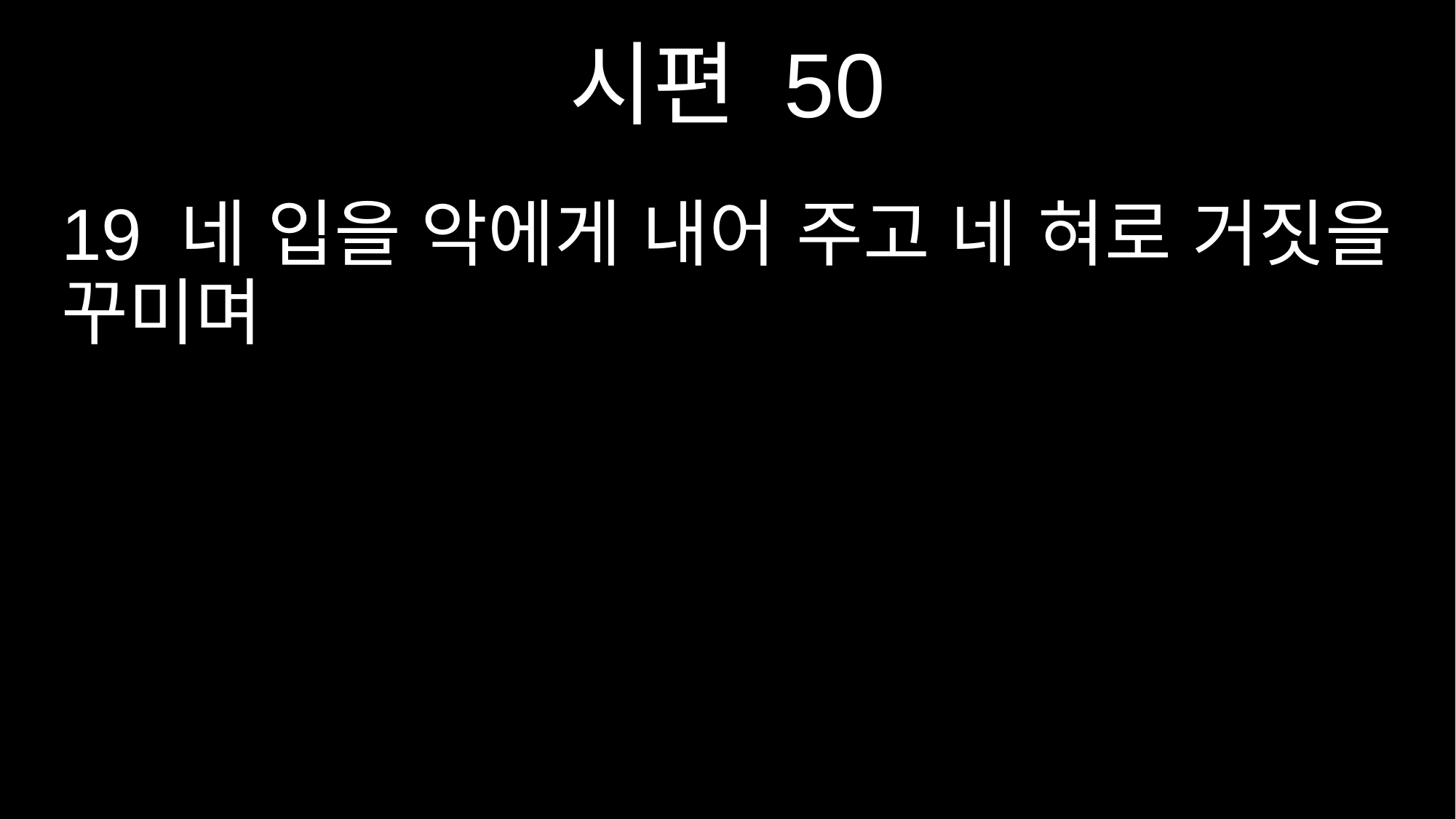

시편 50
19 네 입을 악에게 내어 주고 네 혀로 거짓을 꾸미며